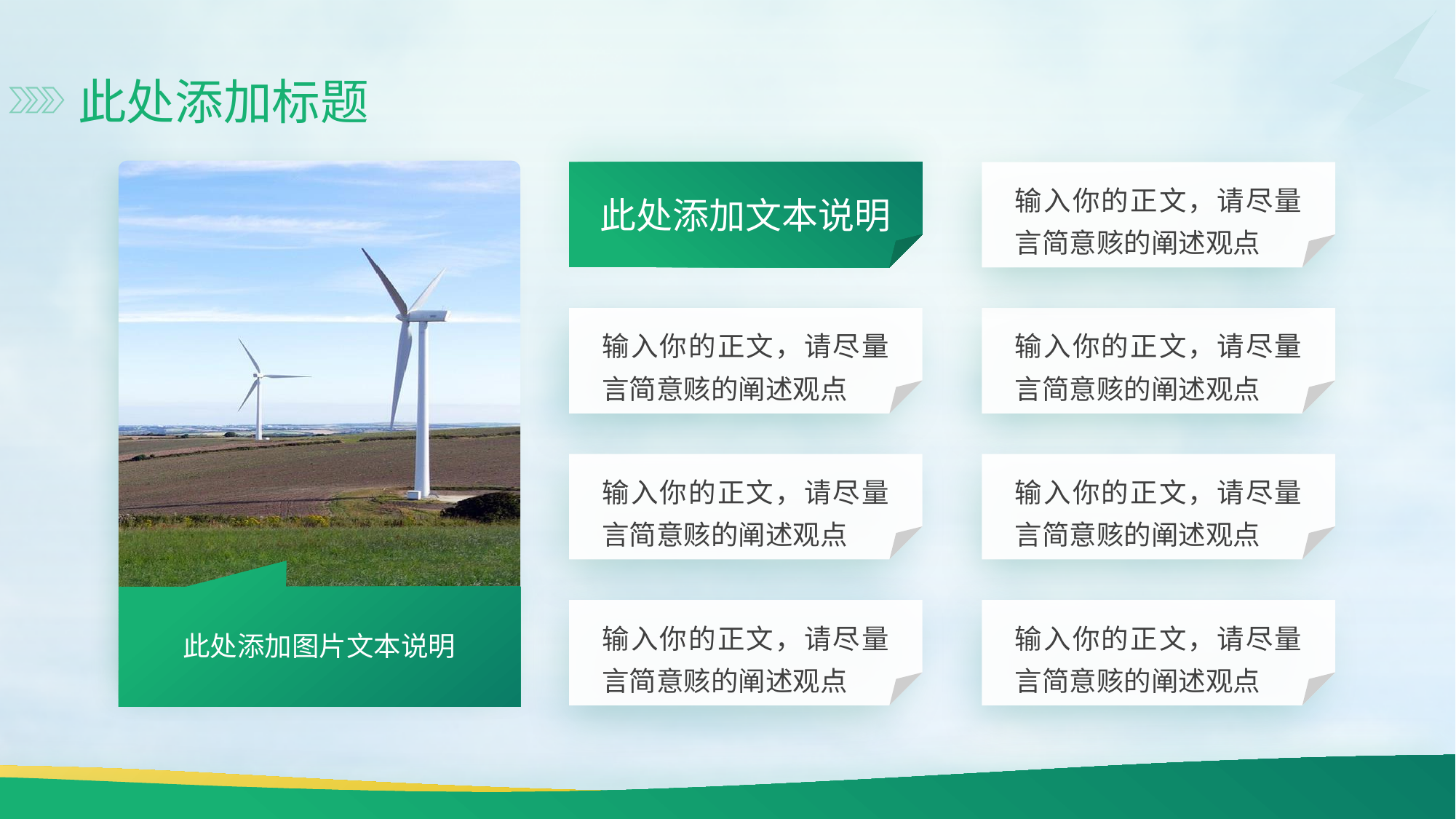

此处添加标题

此处添加图片文本说明

此处添加文本说明

输入你的正文，请尽量言简意赅的阐述观点

输入你的正文，请尽量言简意赅的阐述观点

输入你的正文，请尽量言简意赅的阐述观点

输入你的正文，请尽量言简意赅的阐述观点

输入你的正文，请尽量言简意赅的阐述观点

输入你的正文，请尽量言简意赅的阐述观点

输入你的正文，请尽量言简意赅的阐述观点